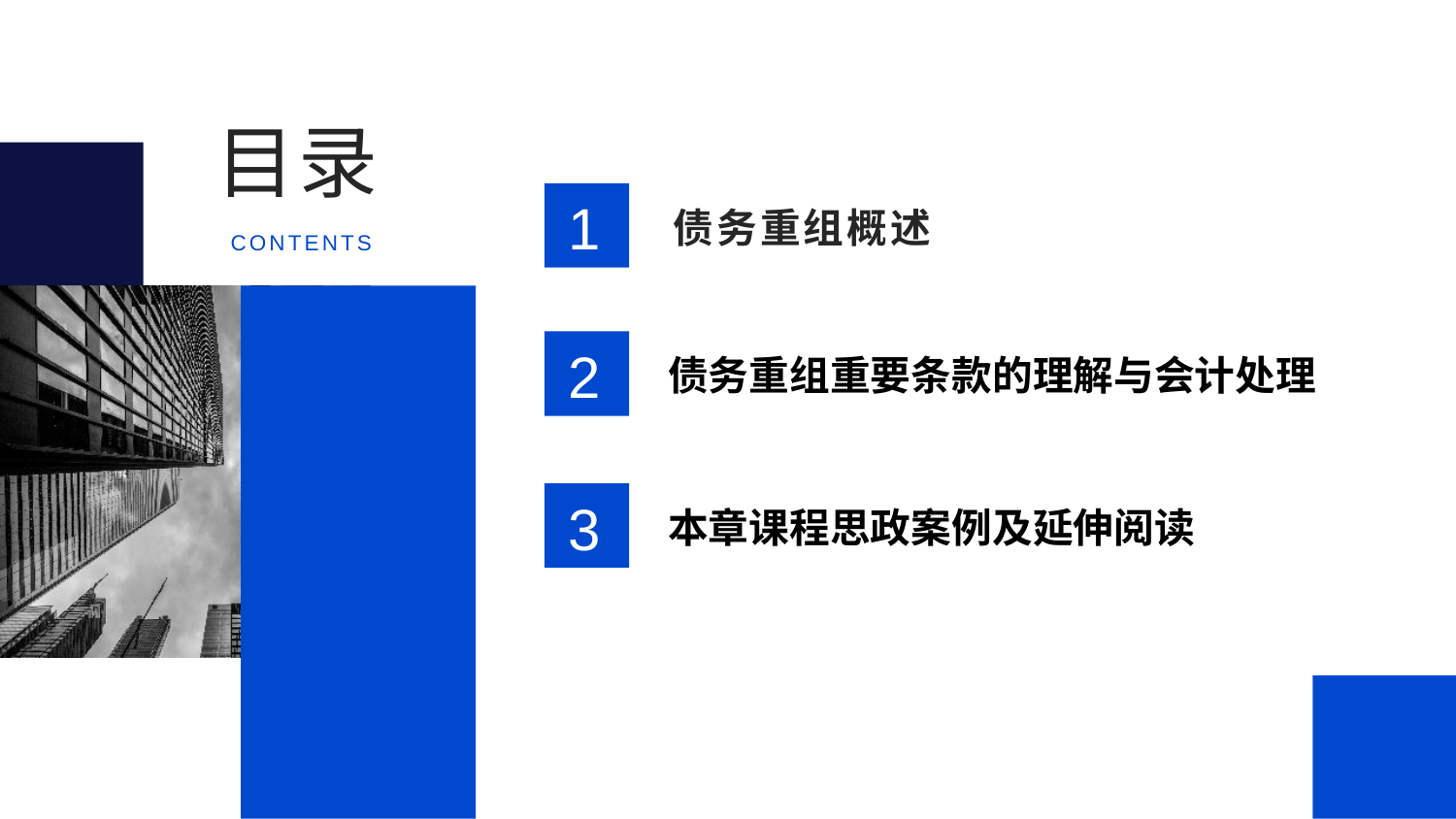

目录

1
债务重组概述
CONTENTS

2
债务重组重要条款的理解与会计处理

3
本章课程思政案例及延伸阅读